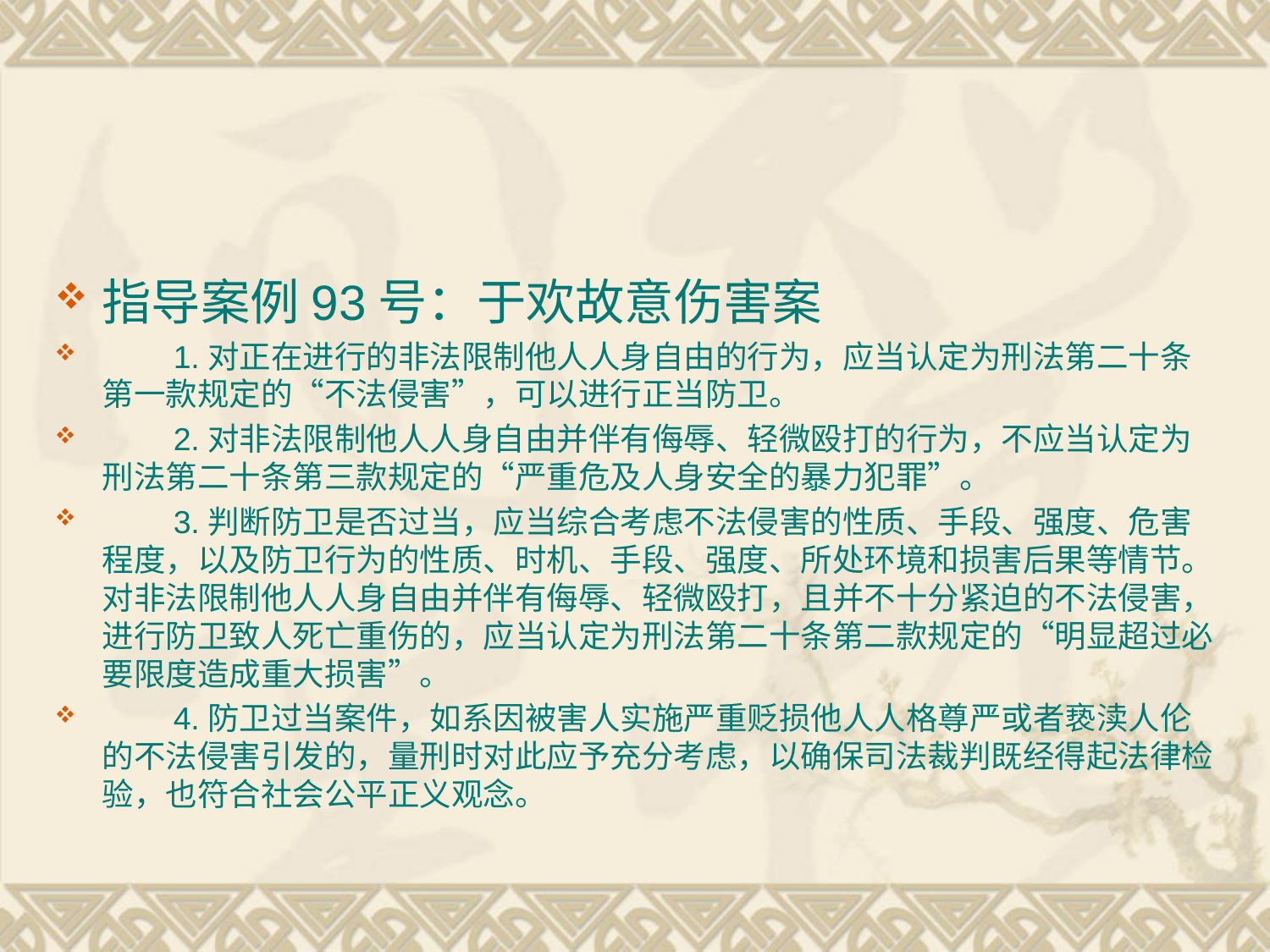

#
指导案例93号：于欢故意伤害案
　　1.对正在进行的非法限制他人人身自由的行为，应当认定为刑法第二十条第一款规定的“不法侵害”，可以进行正当防卫。
　　2.对非法限制他人人身自由并伴有侮辱、轻微殴打的行为，不应当认定为刑法第二十条第三款规定的“严重危及人身安全的暴力犯罪”。
　　3.判断防卫是否过当，应当综合考虑不法侵害的性质、手段、强度、危害程度，以及防卫行为的性质、时机、手段、强度、所处环境和损害后果等情节。对非法限制他人人身自由并伴有侮辱、轻微殴打，且并不十分紧迫的不法侵害，进行防卫致人死亡重伤的，应当认定为刑法第二十条第二款规定的“明显超过必要限度造成重大损害”。
　　4.防卫过当案件，如系因被害人实施严重贬损他人人格尊严或者亵渎人伦的不法侵害引发的，量刑时对此应予充分考虑，以确保司法裁判既经得起法律检验，也符合社会公平正义观念。